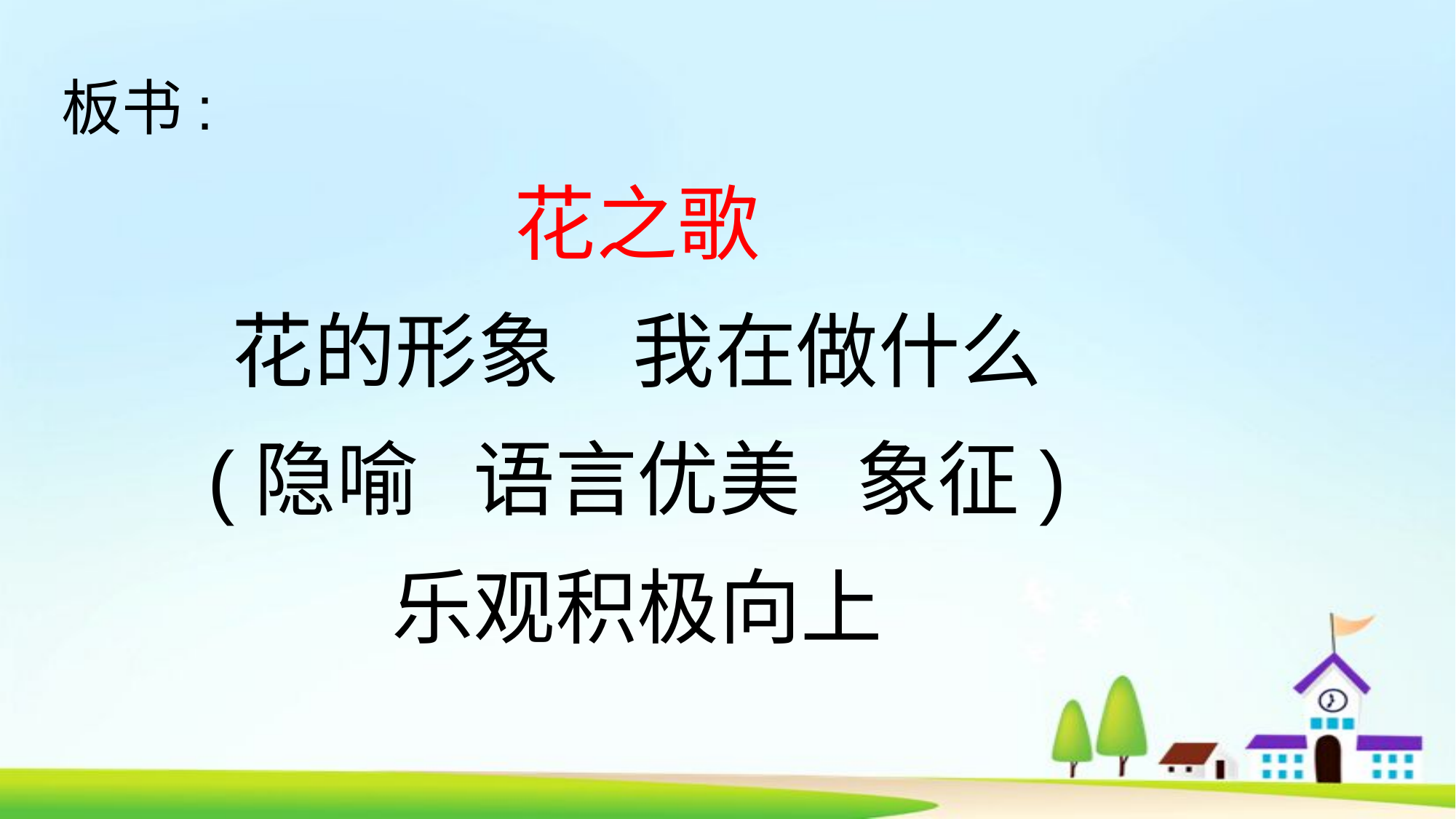

板书:
花之歌
花的形象    我在做什么
(隐喻   语言优美   象征)
乐观积极向上